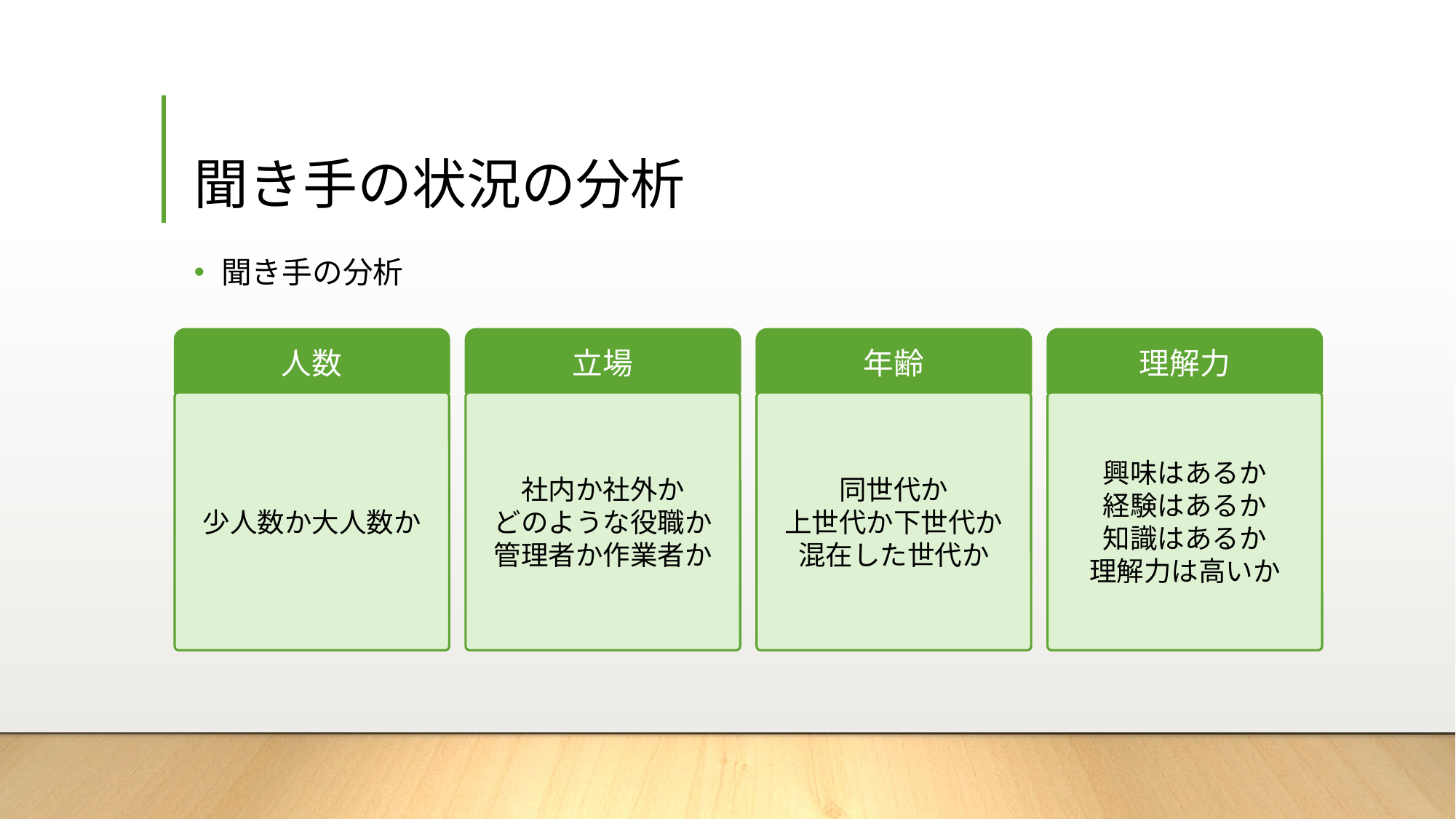

# 聞き手の状況の分析
聞き手の分析
人数
少人数か大人数か
立場
社内か社外か
どのような役職か 管理者か作業者か
年齢
同世代か
上世代か下世代か 混在した世代か
理解力
興味はあるか
経験はあるか
知識はあるか
理解力は高いか